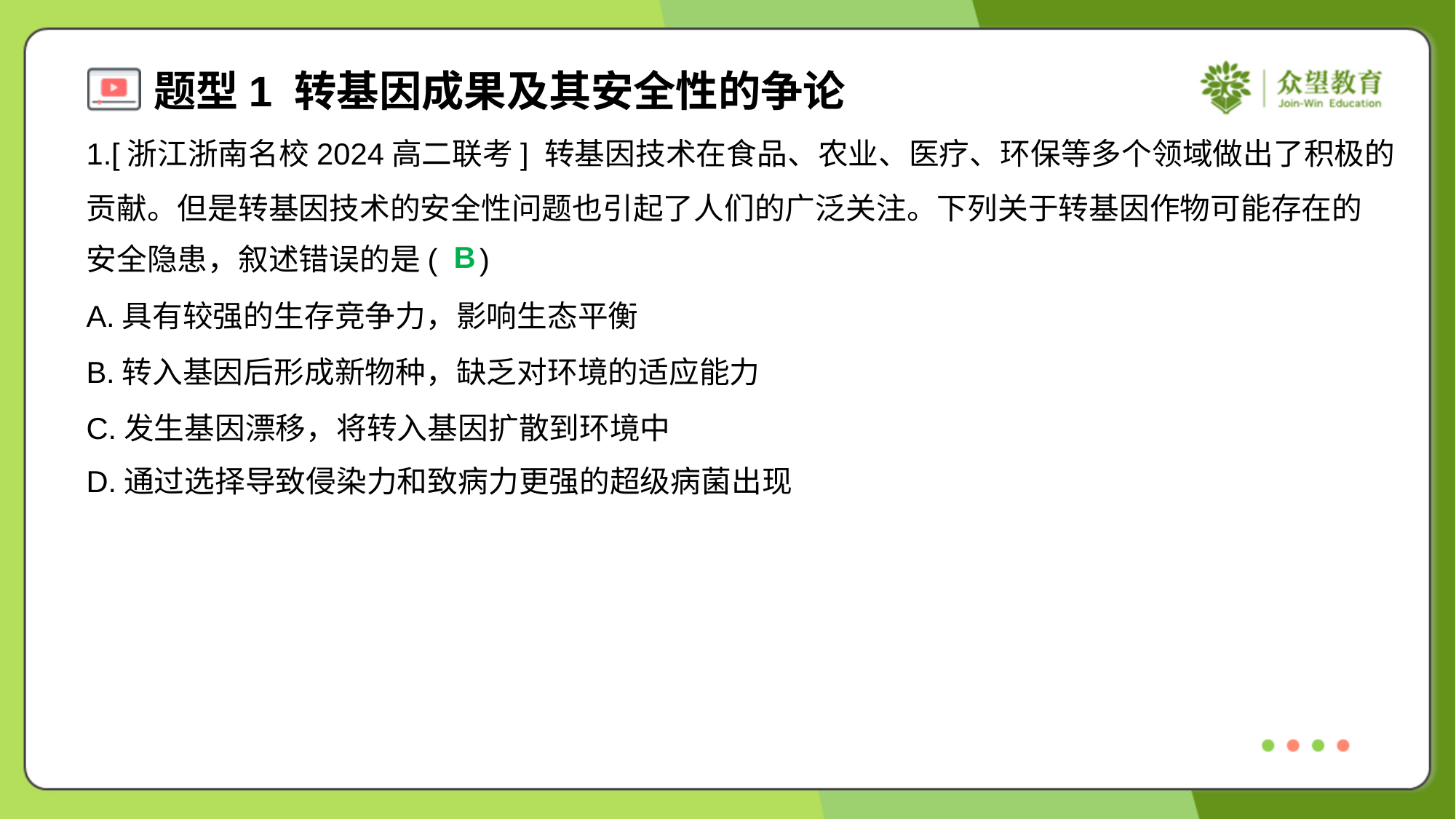

1.[浙江浙南名校2024高二联考] 转基因技术在食品、农业、医疗、环保等多个领域做出了积极的
贡献。但是转基因技术的安全性问题也引起了人们的广泛关注。下列关于转基因作物可能存在的
安全隐患，叙述错误的是(     )
B
A.具有较强的生存竞争力，影响生态平衡
B.转入基因后形成新物种，缺乏对环境的适应能力
C.发生基因漂移，将转入基因扩散到环境中
D.通过选择导致侵染力和致病力更强的超级病菌出现